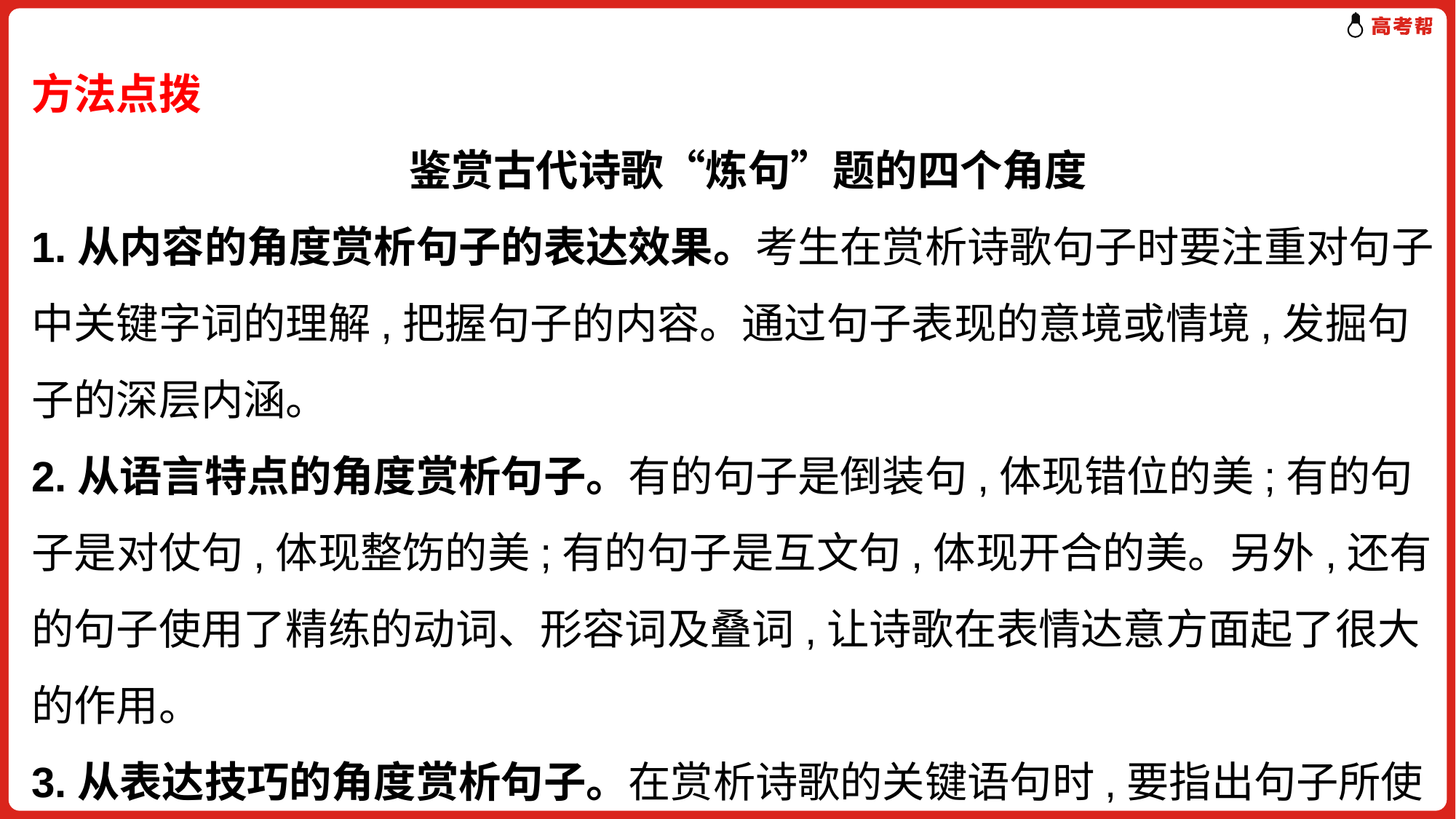

方法点拨
    鉴赏古代诗歌“炼句”题的四个角度
1.从内容的角度赏析句子的表达效果。考生在赏析诗歌句子时要注重对句子中关键字词的理解,把握句子的内容。通过句子表现的意境或情境,发掘句子的深层内涵。
2.从语言特点的角度赏析句子。有的句子是倒装句,体现错位的美;有的句子是对仗句,体现整饬的美;有的句子是互文句,体现开合的美。另外,还有的句子使用了精练的动词、形容词及叠词,让诗歌在表情达意方面起了很大的作用。
3.从表达技巧的角度赏析句子。在赏析诗歌的关键语句时,要指出句子所使用的表达技巧,包括表现手法、表达方式、修辞手法等,分析其作用,指出其效果。